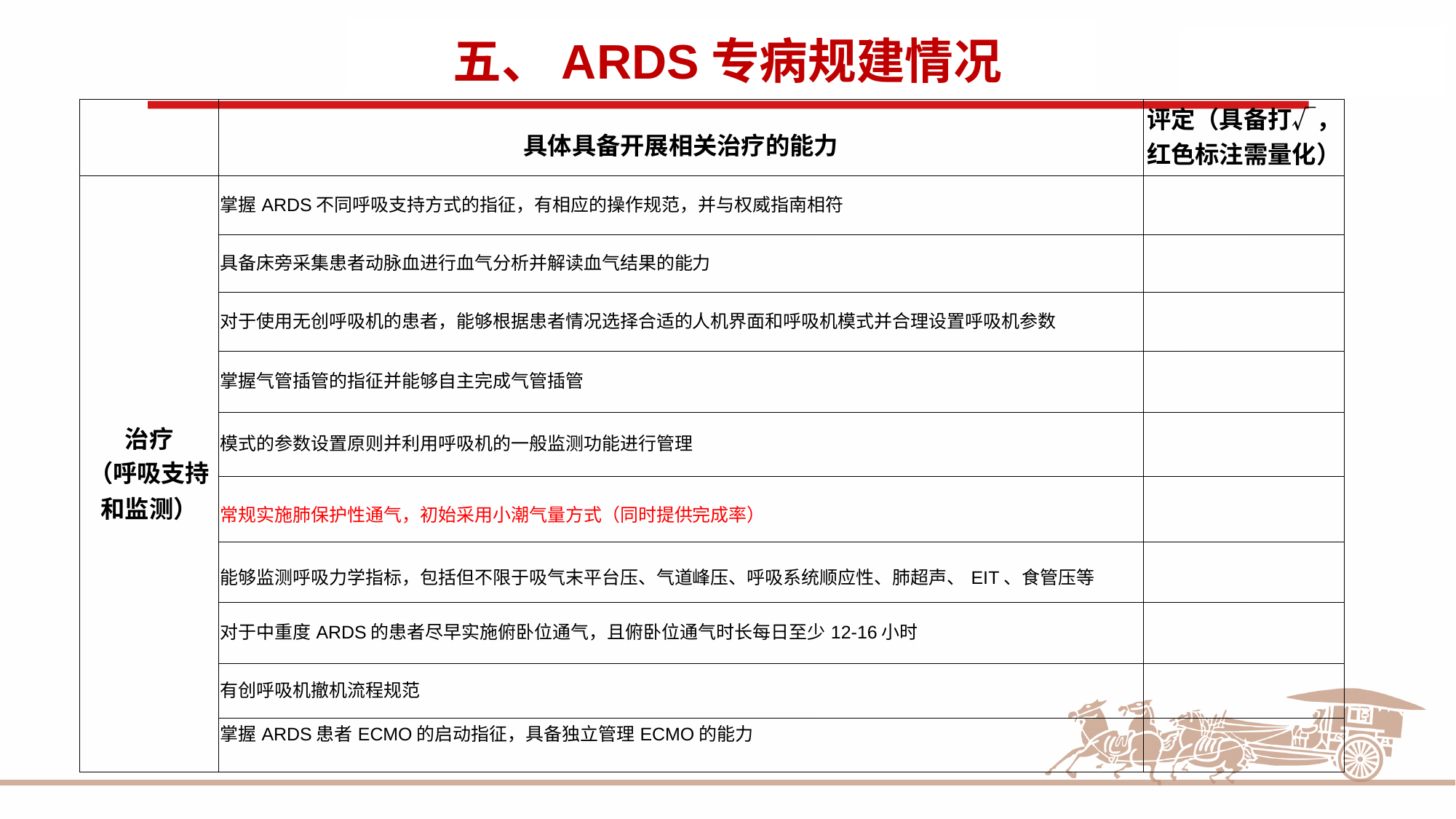

五、ARDS专病规建情况
|  | 具体具备开展相关治疗的能力 | 评定（具备打√，红色标注需量化） |
| --- | --- | --- |
| 治疗 （呼吸支持和监测） | 掌握ARDS不同呼吸支持方式的指征，有相应的操作规范，并与权威指南相符 |  |
|  | 具备床旁采集患者动脉血进行血气分析并解读血气结果的能力 |  |
|  | 对于使用无创呼吸机的患者，能够根据患者情况选择合适的人机界面和呼吸机模式并合理设置呼吸机参数 |  |
|  | 掌握气管插管的指征并能够自主完成气管插管 |  |
|  | 模式的参数设置原则并利用呼吸机的一般监测功能进行管理 |  |
|  | 常规实施肺保护性通气，初始采用小潮气量方式（同时提供完成率） |  |
|  | 能够监测呼吸力学指标，包括但不限于吸气末平台压、气道峰压、呼吸系统顺应性、肺超声、EIT、食管压等 |  |
|  | 对于中重度ARDS的患者尽早实施俯卧位通气，且俯卧位通气时长每日至少12-16小时 |  |
|  | 有创呼吸机撤机流程规范 |  |
|  | 掌握ARDS患者ECMO的启动指征，具备独立管理ECMO的能力 |  |